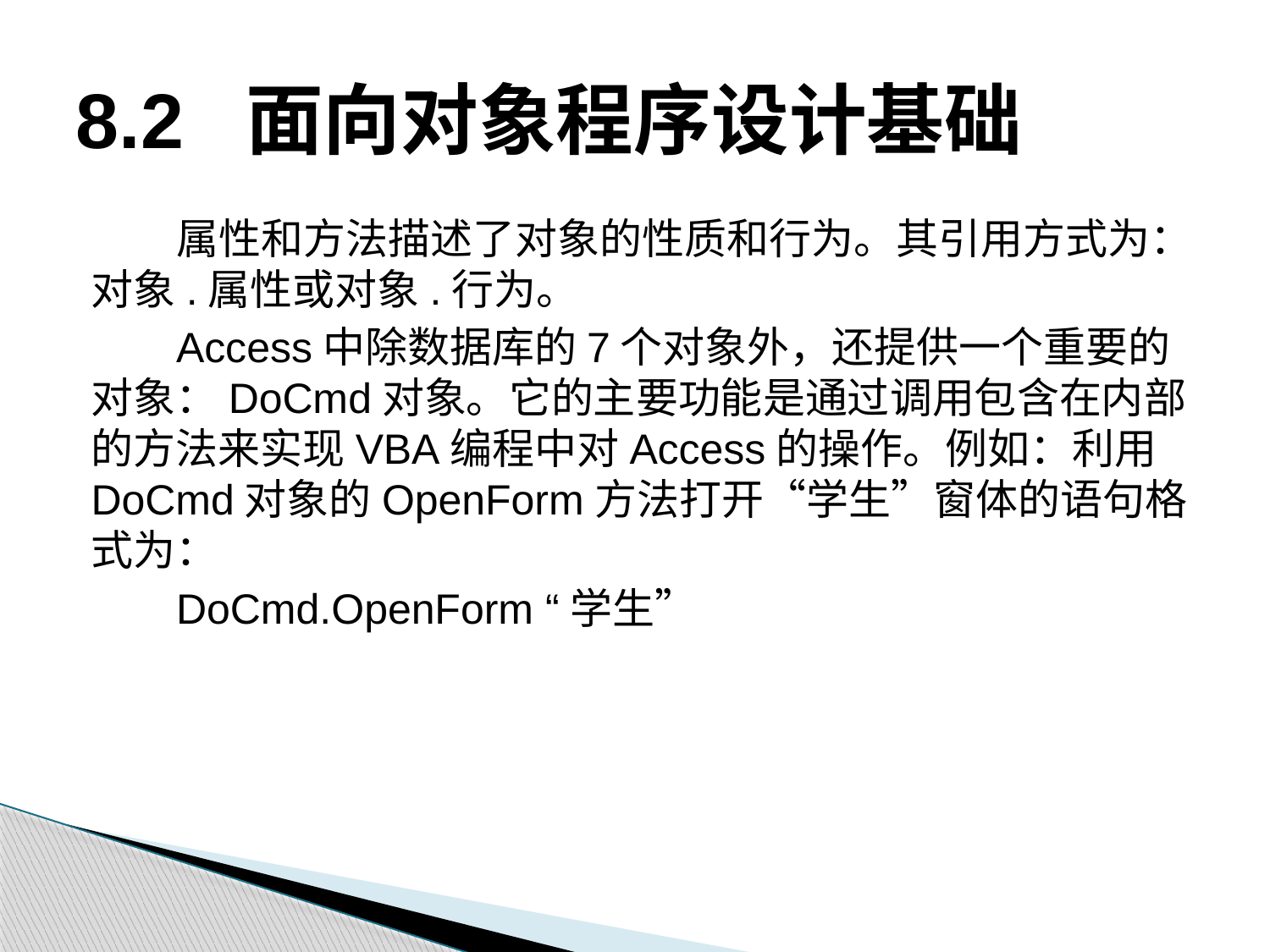

# 8.2  面向对象程序设计基础
属性和方法描述了对象的性质和行为。其引用方式为：对象.属性或对象.行为。
Access中除数据库的7个对象外，还提供一个重要的对象：DoCmd对象。它的主要功能是通过调用包含在内部的方法来实现VBA编程中对Access的操作。例如：利用DoCmd对象的OpenForm方法打开“学生”窗体的语句格式为：
DoCmd.OpenForm “学生”